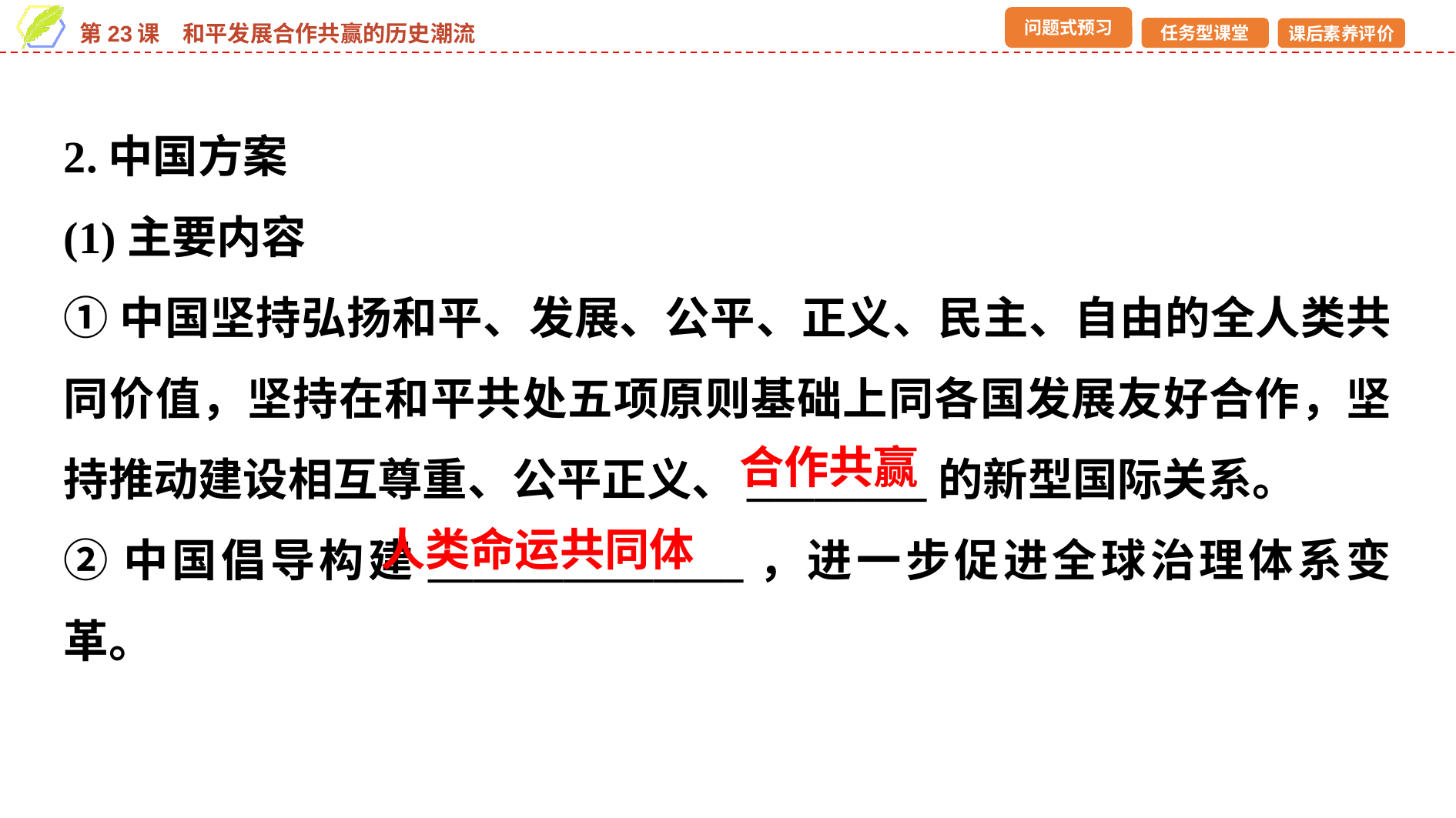

2.中国方案
(1)主要内容
①中国坚持弘扬和平、发展、公平、正义、民主、自由的全人类共同价值，坚持在和平共处五项原则基础上同各国发展友好合作，坚持推动建设相互尊重、公平正义、________的新型国际关系。
②中国倡导构建______________，进一步促进全球治理体系变革。
合作共赢
人类命运共同体